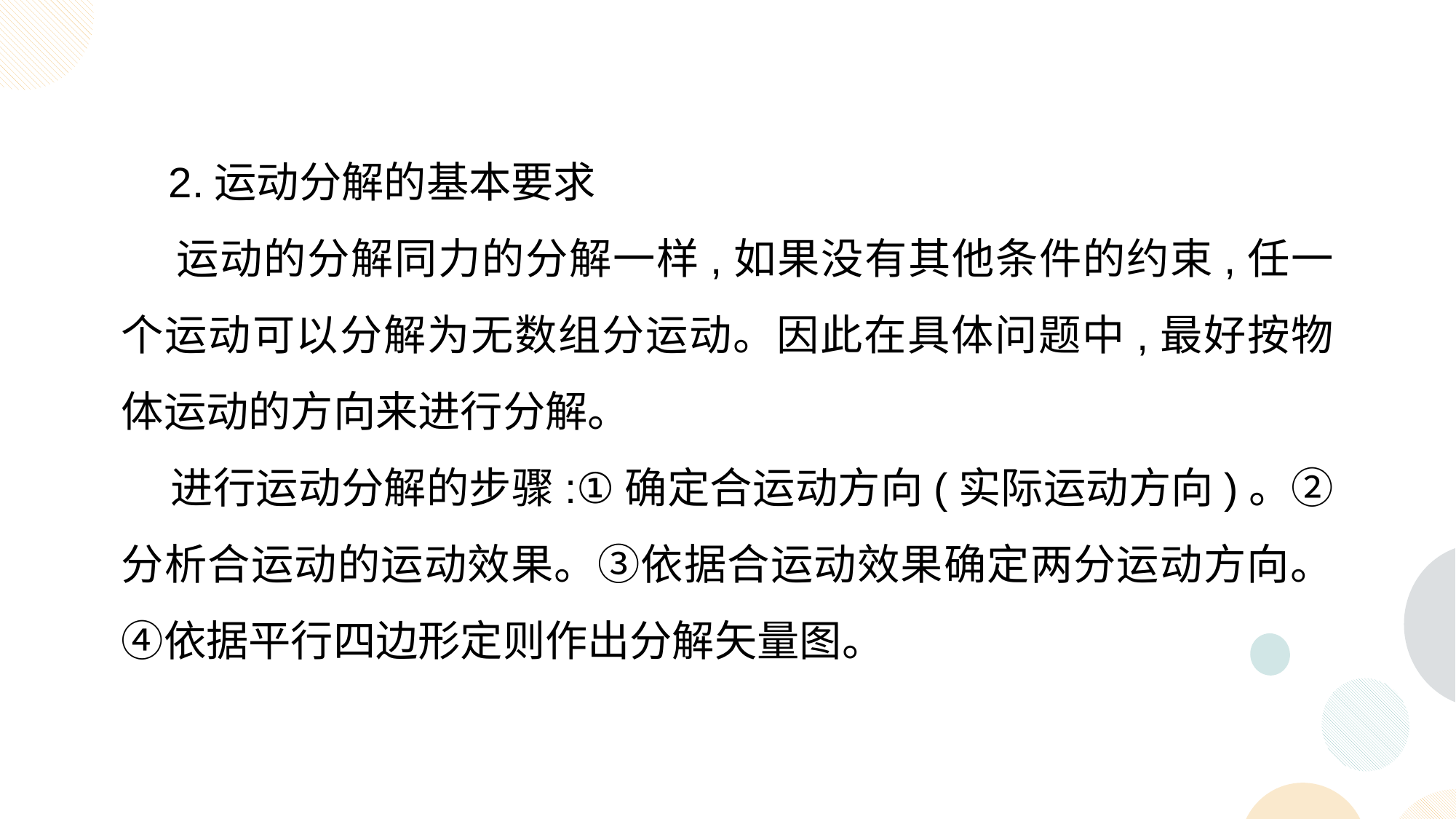

2.运动分解的基本要求
    运动的分解同力的分解一样,如果没有其他条件的约束,任一个运动可以分解为无数组分运动。因此在具体问题中,最好按物体运动的方向来进行分解。
    进行运动分解的步骤:①确定合运动方向(实际运动方向)。②分析合运动的运动效果。③依据合运动效果确定两分运动方向。④依据平行四边形定则作出分解矢量图。